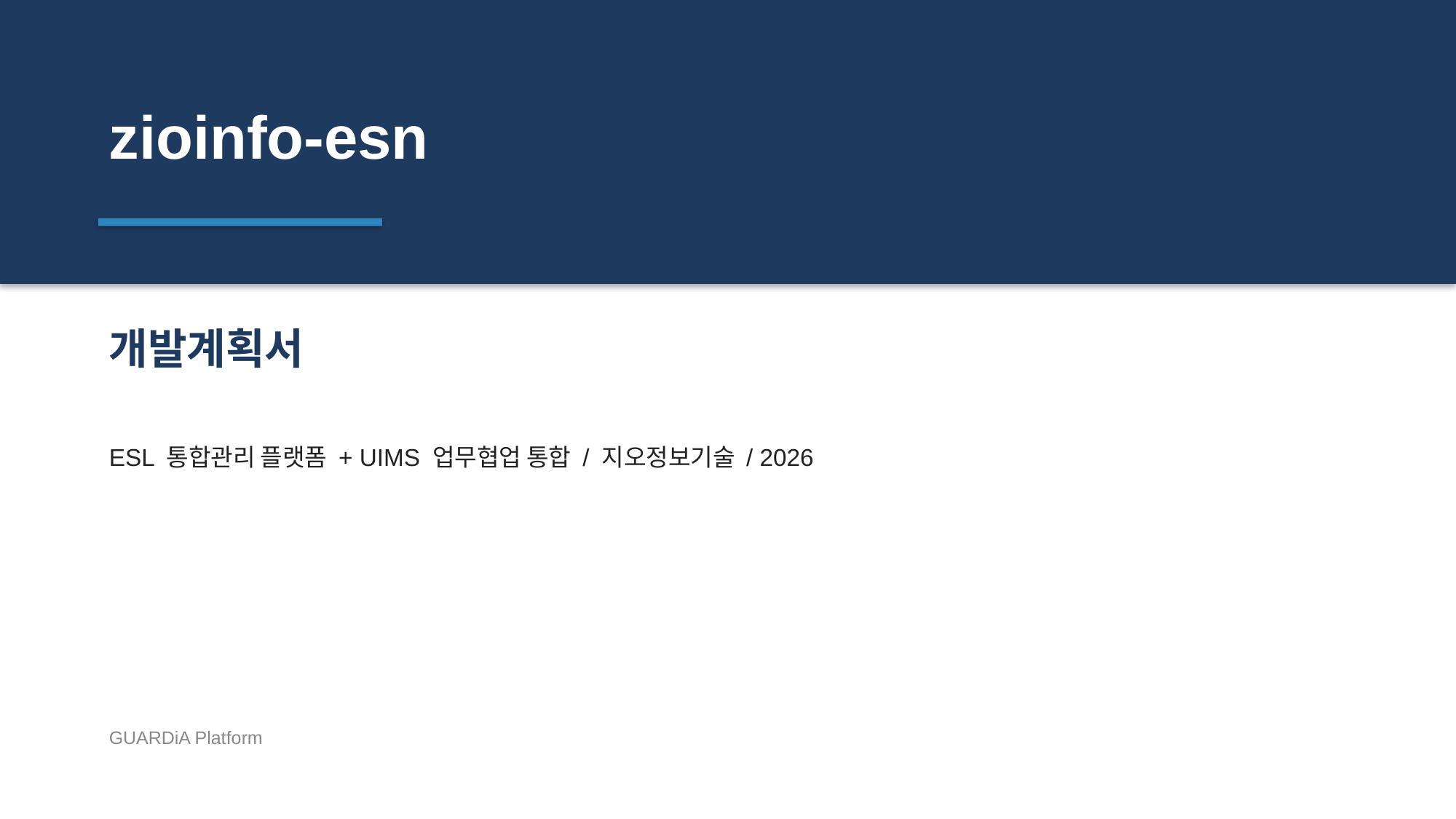

zioinfo-esn

개발계획서
ESL 통합관리 플랫폼 + UIMS 업무협업 통합 / 지오정보기술 / 2026
GUARDiA Platform